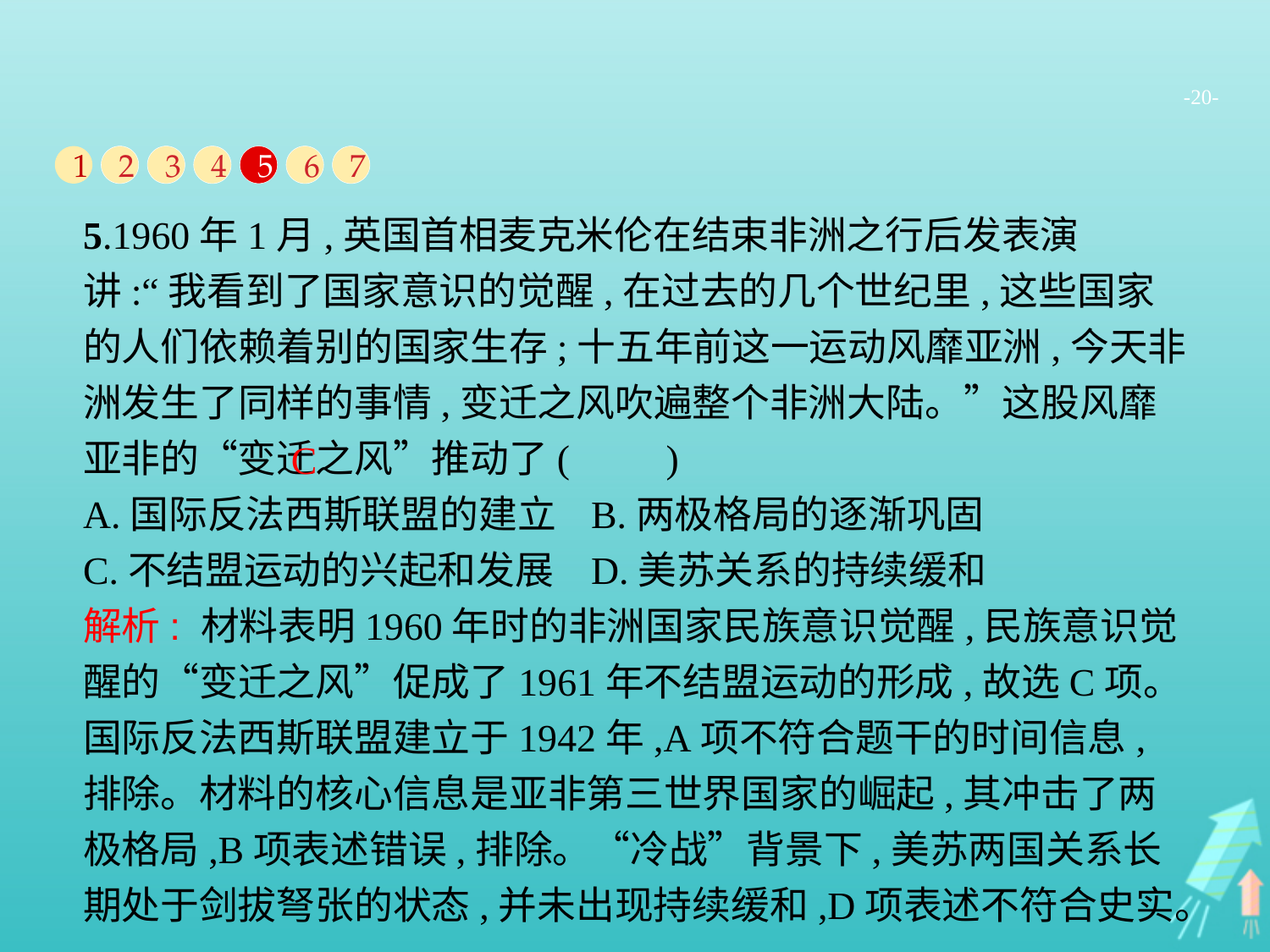

-20-
1
2
3
4
5
6
7
5.1960年1月,英国首相麦克米伦在结束非洲之行后发表演讲:“我看到了国家意识的觉醒,在过去的几个世纪里,这些国家的人们依赖着别的国家生存;十五年前这一运动风靡亚洲,今天非洲发生了同样的事情,变迁之风吹遍整个非洲大陆。”这股风靡亚非的“变迁之风”推动了(　　)
A.国际反法西斯联盟的建立	B.两极格局的逐渐巩固
C.不结盟运动的兴起和发展	D.美苏关系的持续缓和
C
解析: 材料表明1960年时的非洲国家民族意识觉醒,民族意识觉醒的“变迁之风”促成了1961年不结盟运动的形成,故选C项。国际反法西斯联盟建立于1942年,A项不符合题干的时间信息,排除。材料的核心信息是亚非第三世界国家的崛起,其冲击了两极格局,B项表述错误,排除。“冷战”背景下,美苏两国关系长期处于剑拔弩张的状态,并未出现持续缓和,D项表述不符合史实。